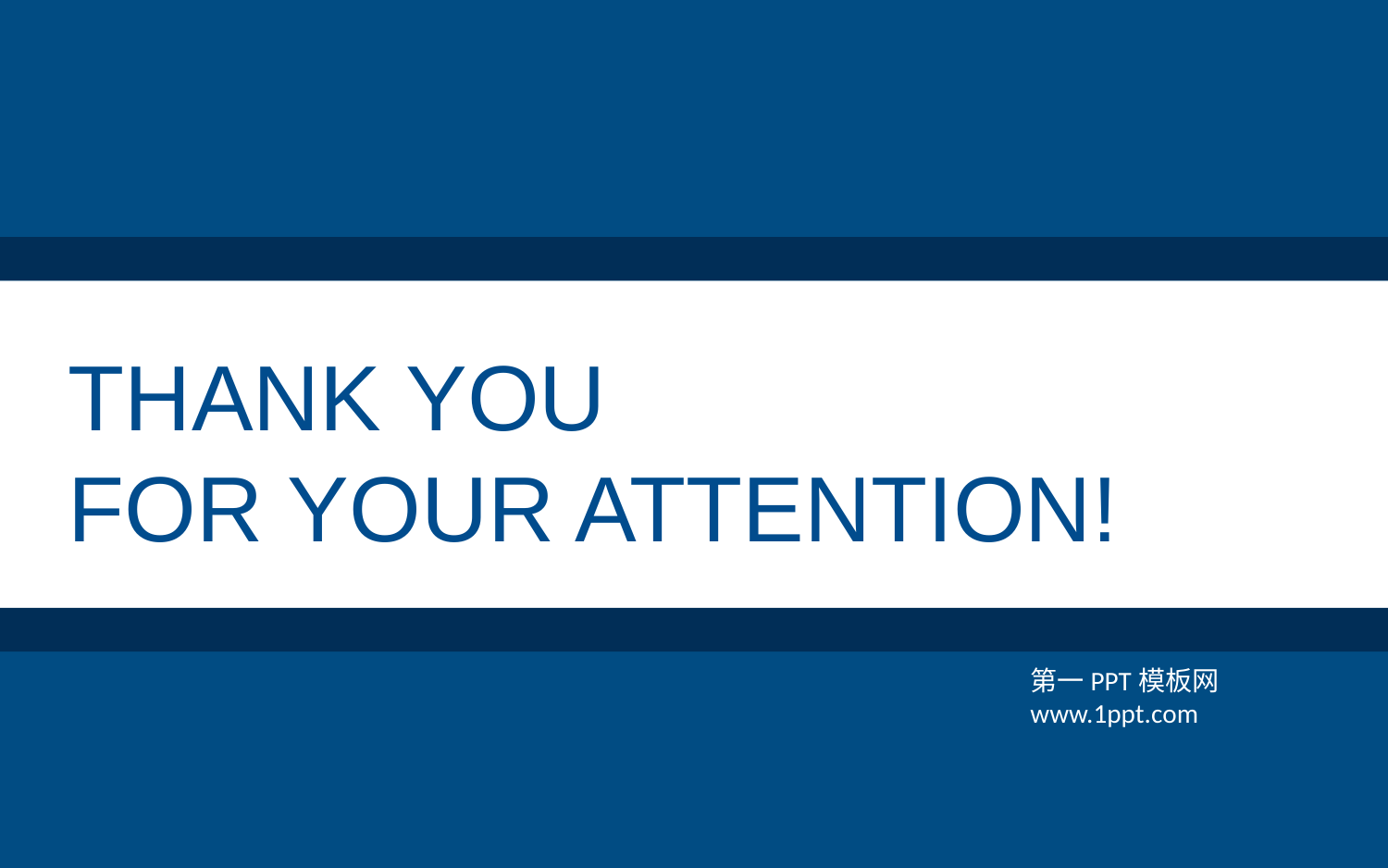

THANK YOU
FOR YOUR ATTENTION!

第一PPT模板网
www.1ppt.com